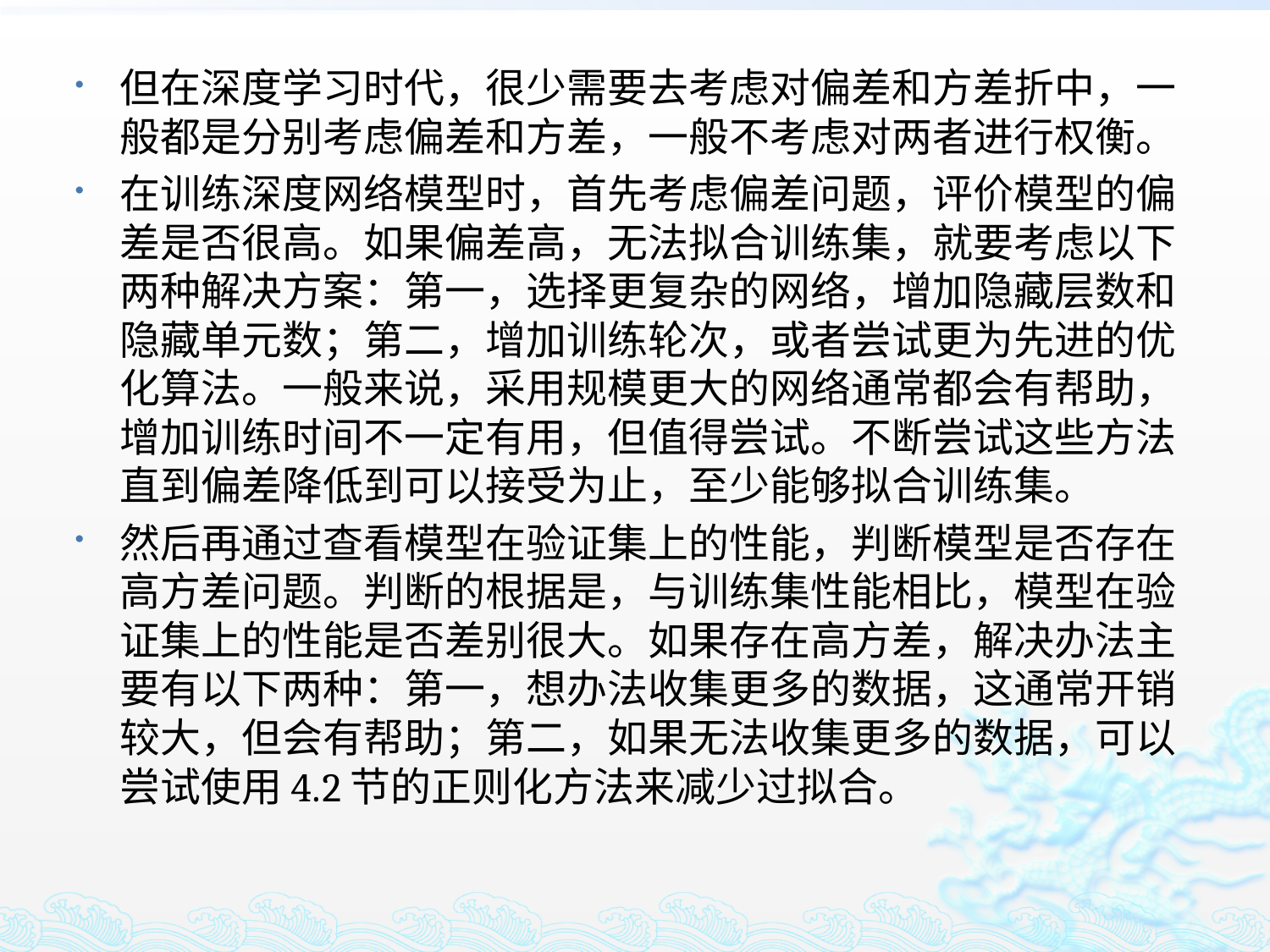

但在深度学习时代，很少需要去考虑对偏差和方差折中，一般都是分别考虑偏差和方差，一般不考虑对两者进行权衡。
在训练深度网络模型时，首先考虑偏差问题，评价模型的偏差是否很高。如果偏差高，无法拟合训练集，就要考虑以下两种解决方案：第一，选择更复杂的网络，增加隐藏层数和隐藏单元数；第二，增加训练轮次，或者尝试更为先进的优化算法。一般来说，采用规模更大的网络通常都会有帮助，增加训练时间不一定有用，但值得尝试。不断尝试这些方法直到偏差降低到可以接受为止，至少能够拟合训练集。
然后再通过查看模型在验证集上的性能，判断模型是否存在高方差问题。判断的根据是，与训练集性能相比，模型在验证集上的性能是否差别很大。如果存在高方差，解决办法主要有以下两种：第一，想办法收集更多的数据，这通常开销较大，但会有帮助；第二，如果无法收集更多的数据，可以尝试使用4.2节的正则化方法来减少过拟合。